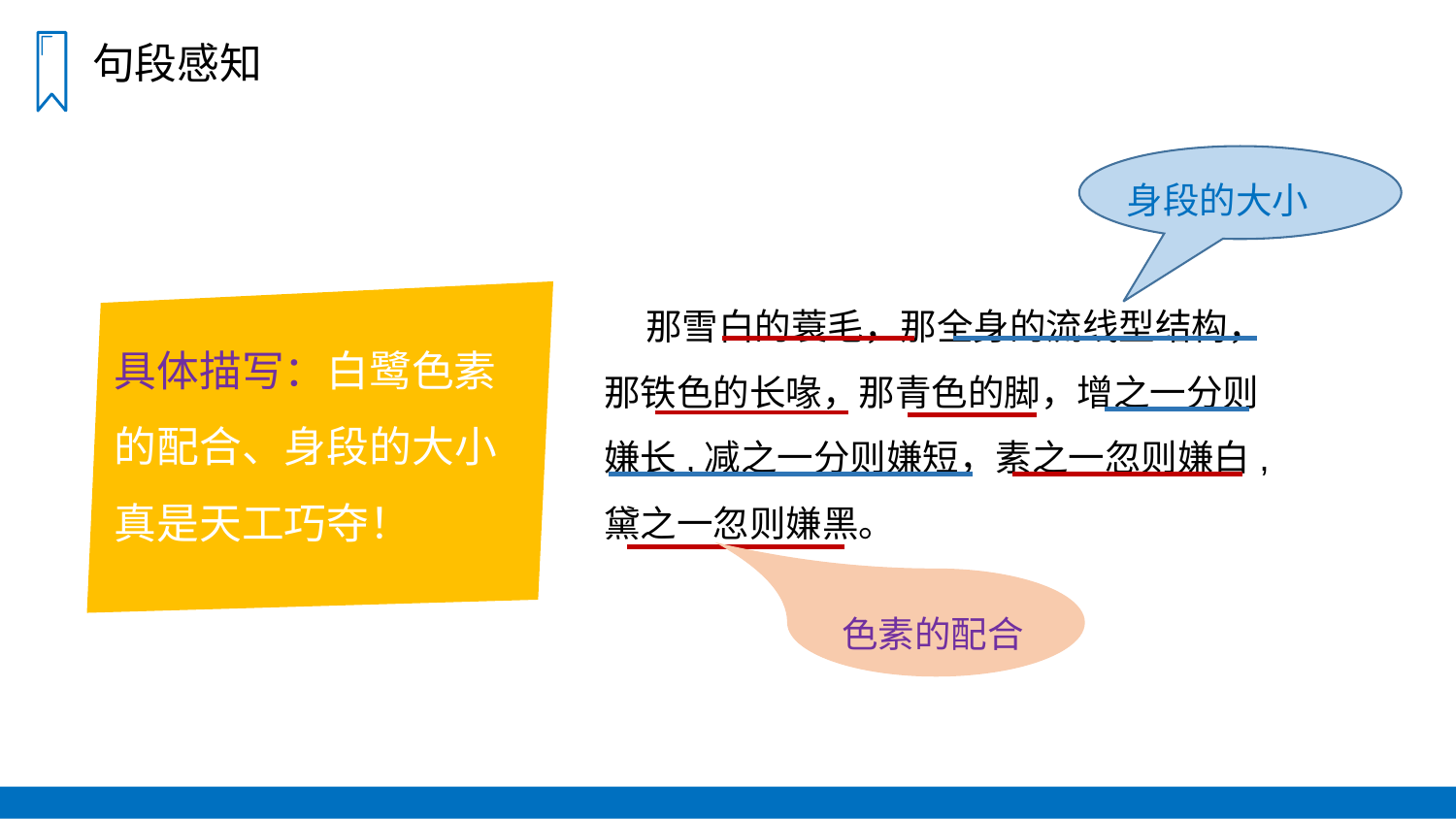

句段感知

身段的大小
    那雪白的蓑毛，那全身的流线型结构，那铁色的长喙，那青色的脚，增之一分则嫌长,减之一分则嫌短，素之一忽则嫌白,黛之一忽则嫌黑。

具体描写：白鹭色素的配合、身段的大小真是天工巧夺！
色素的配合